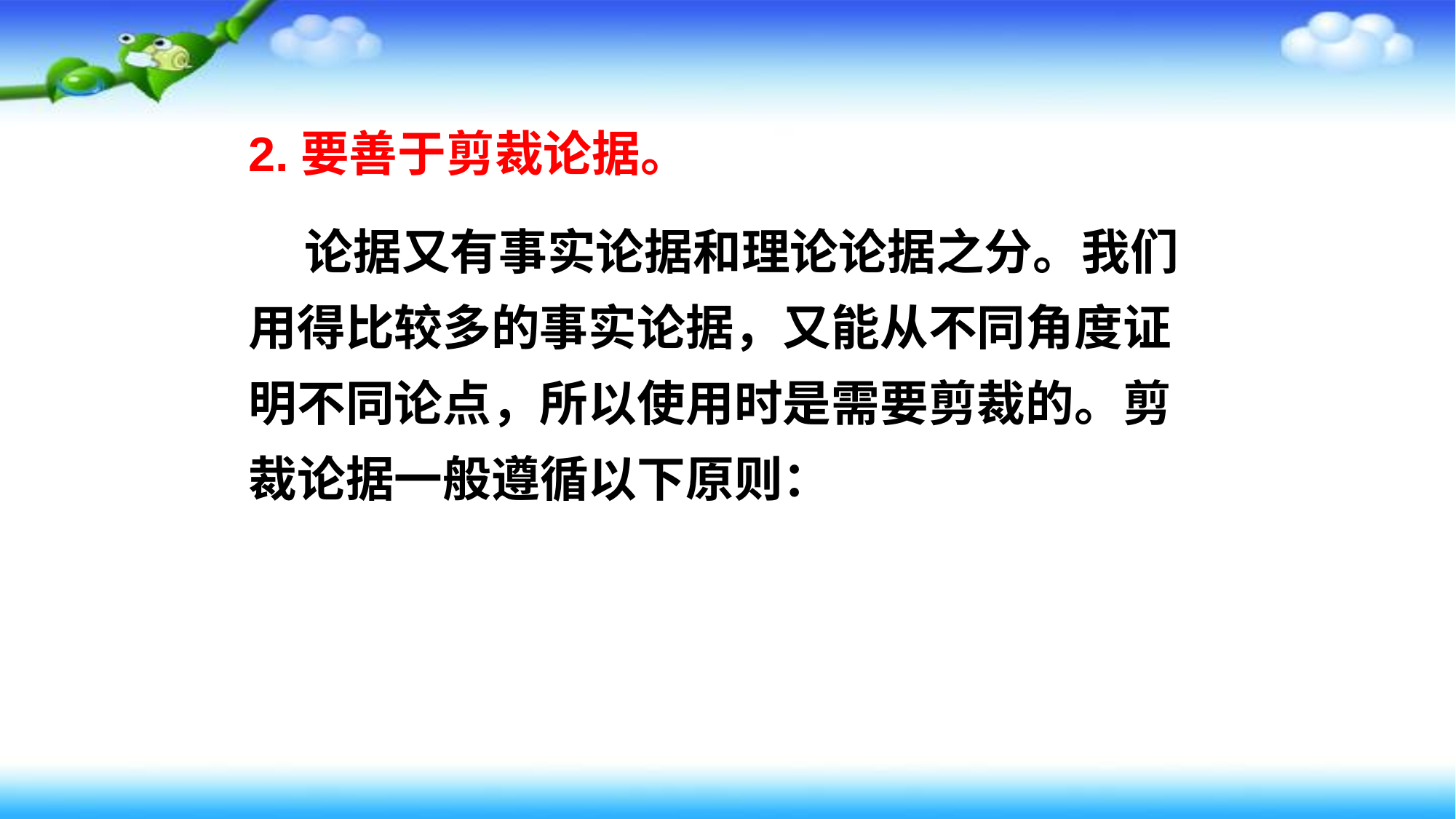

2.要善于剪裁论据。
    论据又有事实论据和理论论据之分。我们用得比较多的事实论据，又能从不同角度证明不同论点，所以使用时是需要剪裁的。剪裁论据一般遵循以下原则：